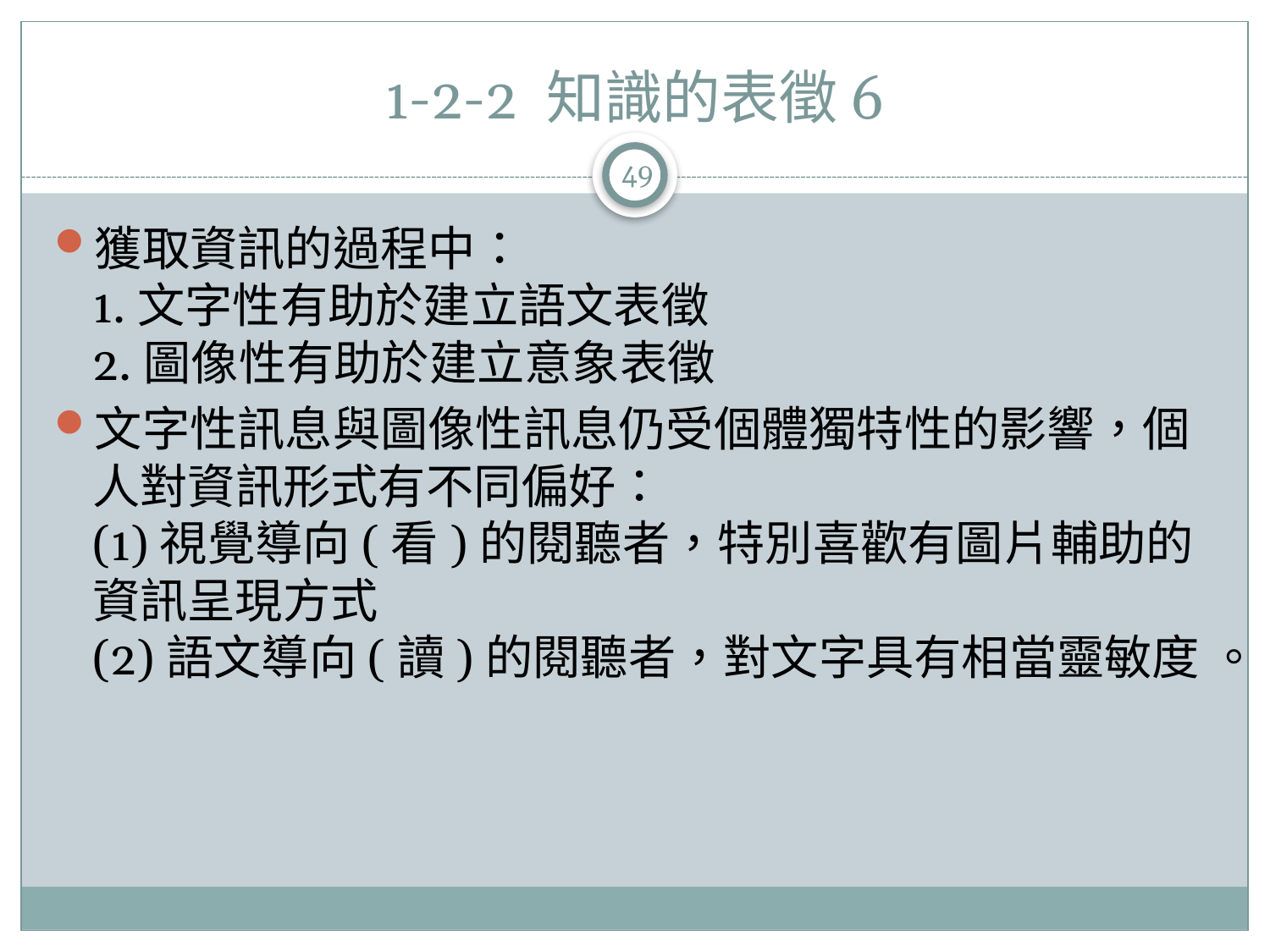

# 1-2-2 知識的表徵6
49
獲取資訊的過程中：
1.文字性有助於建立語文表徵
2.圖像性有助於建立意象表徵
文字性訊息與圖像性訊息仍受個體獨特性的影響，個人對資訊形式有不同偏好：
(1)視覺導向(看)的閱聽者，特別喜歡有圖片輔助的資訊呈現方式
(2)語文導向(讀)的閱聽者，對文字具有相當靈敏度 。